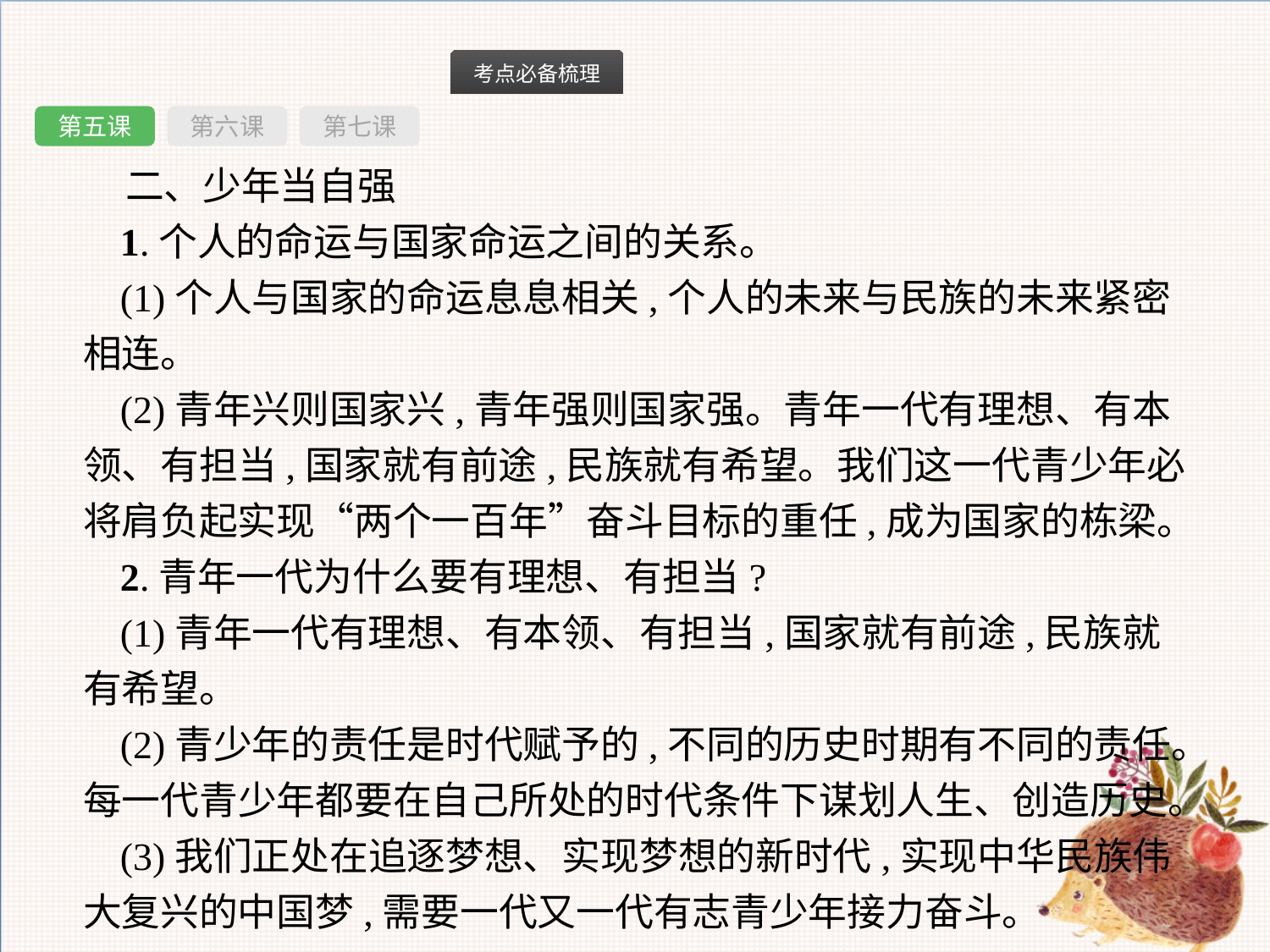

第五课
第六课
第七课
二、少年当自强
1.个人的命运与国家命运之间的关系。
(1)个人与国家的命运息息相关,个人的未来与民族的未来紧密相连。
(2)青年兴则国家兴,青年强则国家强。青年一代有理想、有本领、有担当,国家就有前途,民族就有希望。我们这一代青少年必将肩负起实现“两个一百年”奋斗目标的重任,成为国家的栋梁。
2.青年一代为什么要有理想、有担当?
(1)青年一代有理想、有本领、有担当,国家就有前途,民族就有希望。
(2)青少年的责任是时代赋予的,不同的历史时期有不同的责任。每一代青少年都要在自己所处的时代条件下谋划人生、创造历史。
(3)我们正处在追逐梦想、实现梦想的新时代,实现中华民族伟大复兴的中国梦,需要一代又一代有志青少年接力奋斗。